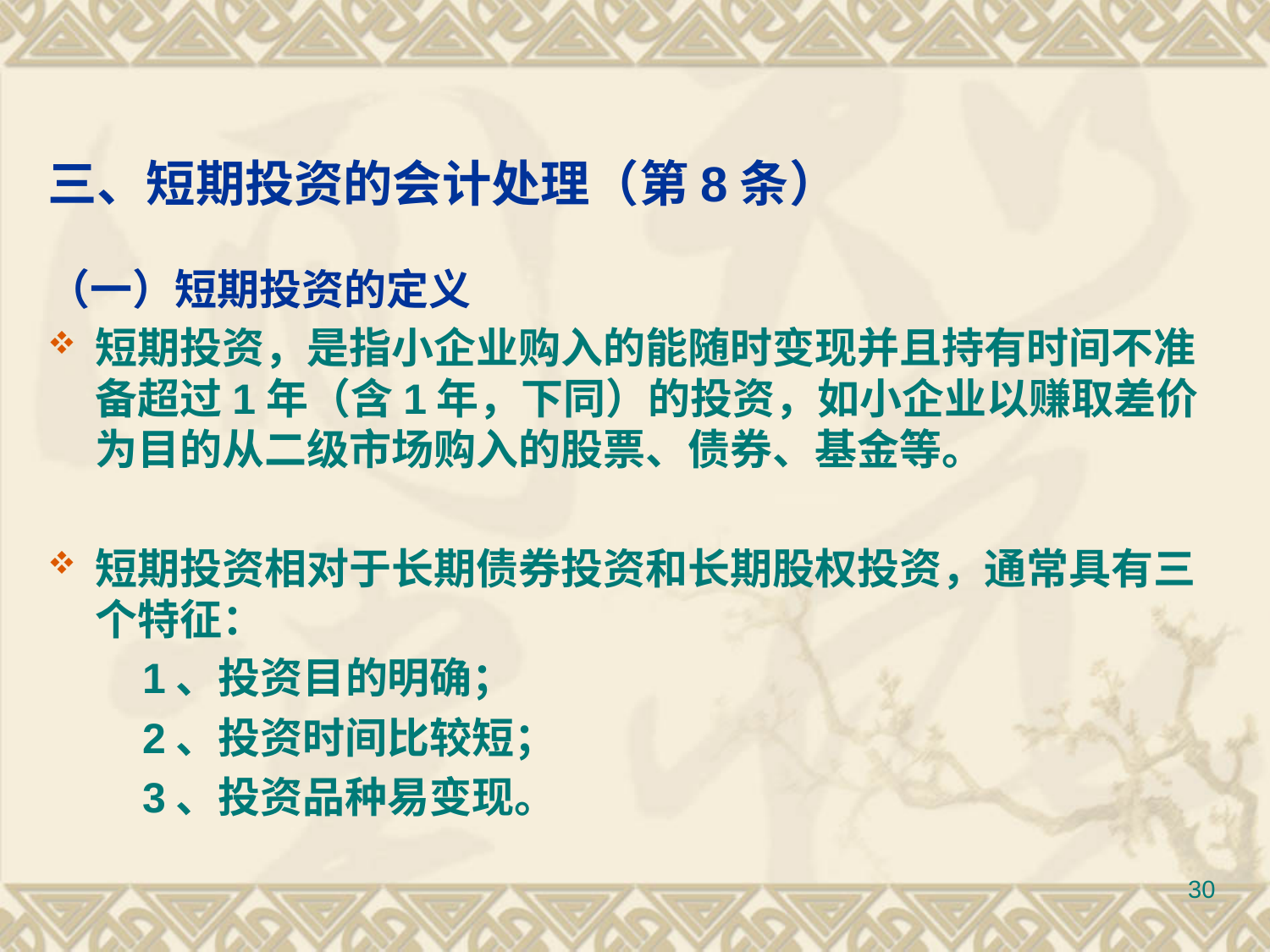

# 三、短期投资的会计处理（第8条）
（一）短期投资的定义
短期投资，是指小企业购入的能随时变现并且持有时间不准备超过1年（含1年，下同）的投资，如小企业以赚取差价为目的从二级市场购入的股票、债券、基金等。

短期投资相对于长期债券投资和长期股权投资，通常具有三个特征：
        1、投资目的明确；
        2、投资时间比较短；
        3、投资品种易变现。
30